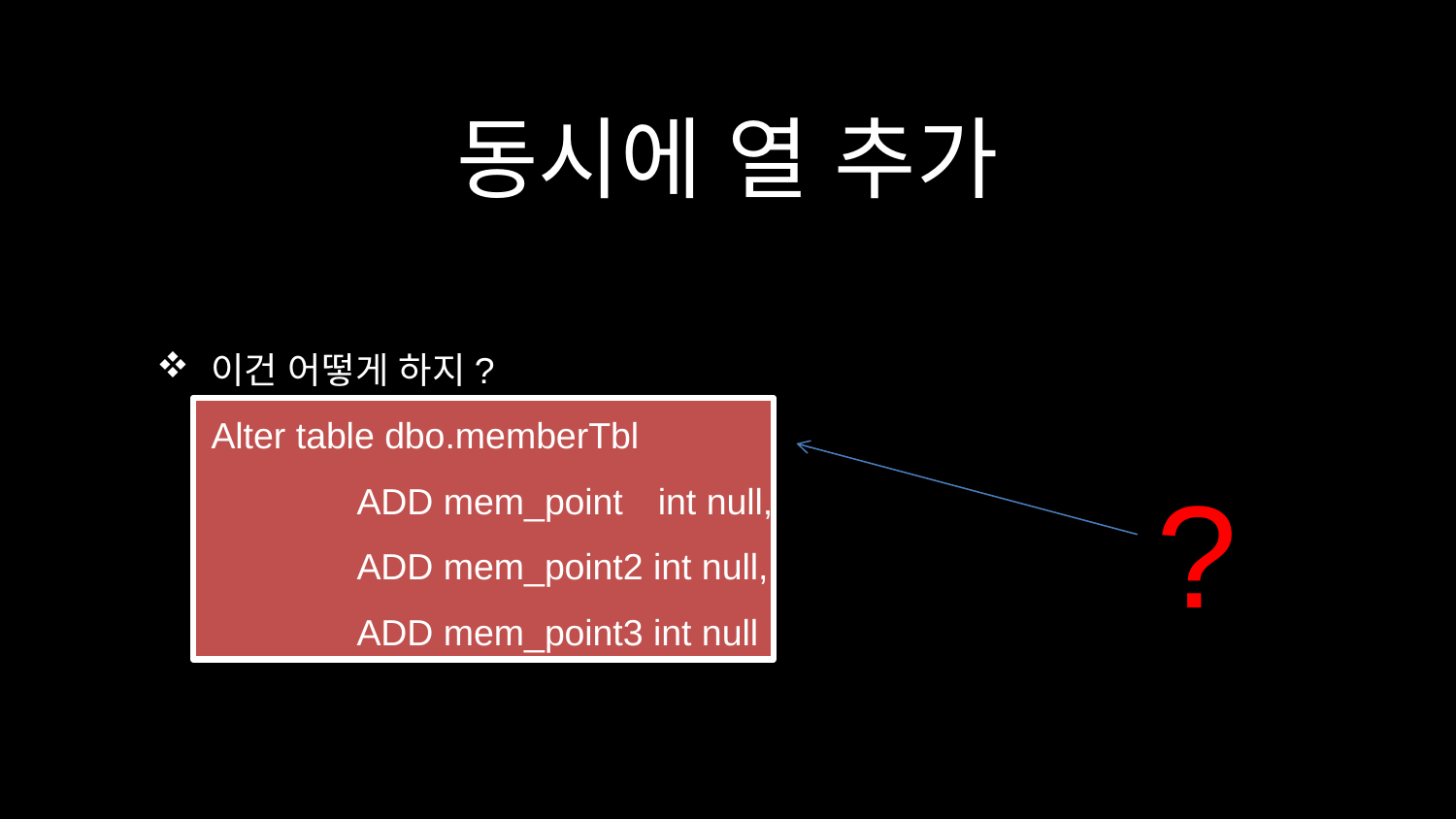

# 동시에 열 추가
이건 어떻게 하지?
Alter table dbo.memberTbl
		ADD mem_point 	 int null,
		ADD mem_point2 int null,
		ADD mem_point3 int null

?